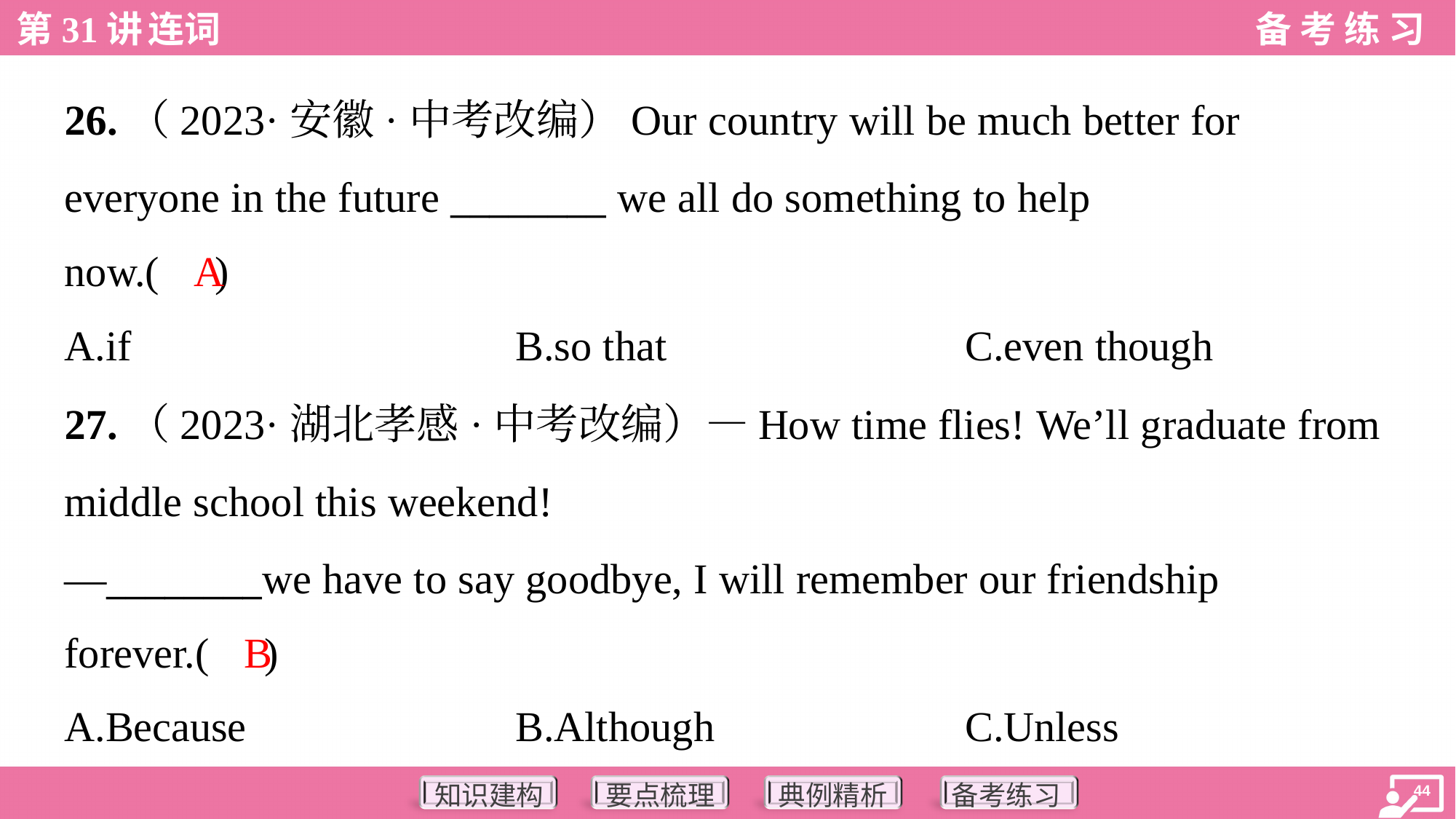

26.（2023·安徽·中考改编）Our country will be much better for
everyone in the future ________ we all do something to help
now.(     )
A
A.if	B.so that	C.even though
27.（2023·湖北孝感·中考改编）—How time flies! We’ll graduate from
middle school this weekend!
—________we have to say goodbye, I will remember our friendship
forever.(     )
B
A.Because	B.Although	C.Unless